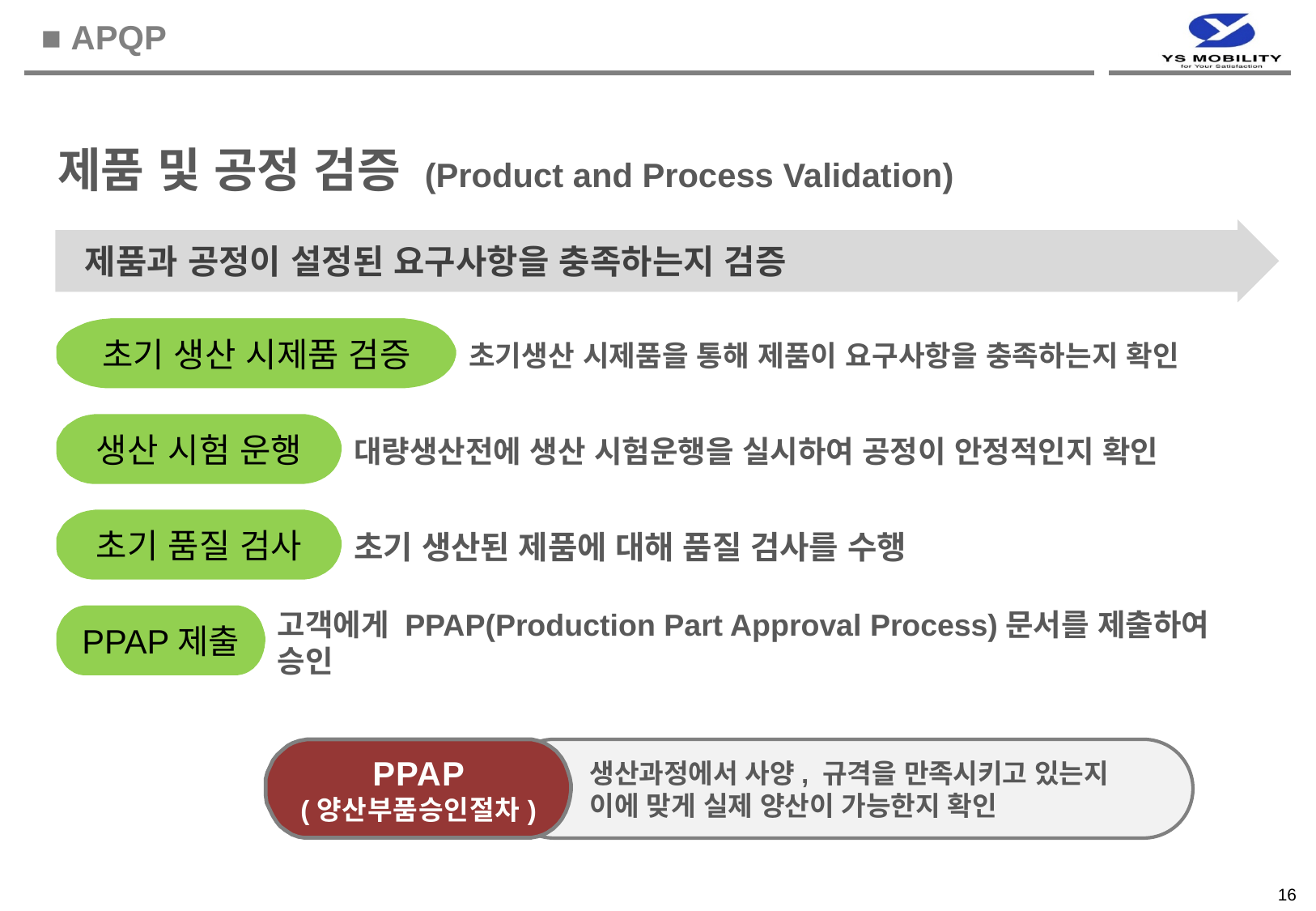

■ APQP
제품 및 공정 검증 (Product and Process Validation)
 제품과 공정이 설정된 요구사항을 충족하는지 검증
초기 생산 시제품 검증
초기생산 시제품을 통해 제품이 요구사항을 충족하는지 확인
생산 시험 운행
대량생산전에 생산 시험운행을 실시하여 공정이 안정적인지 확인
초기 품질 검사
초기 생산된 제품에 대해 품질 검사를 수행
PPAP제출
고객에게 PPAP(Production Part Approval Process)문서를 제출하여 승인
       생산과정에서 사양, 규격을 만족시키고 있는지
       이에 맞게 실제 양산이 가능한지 확인
PPAP
(양산부품승인절차)